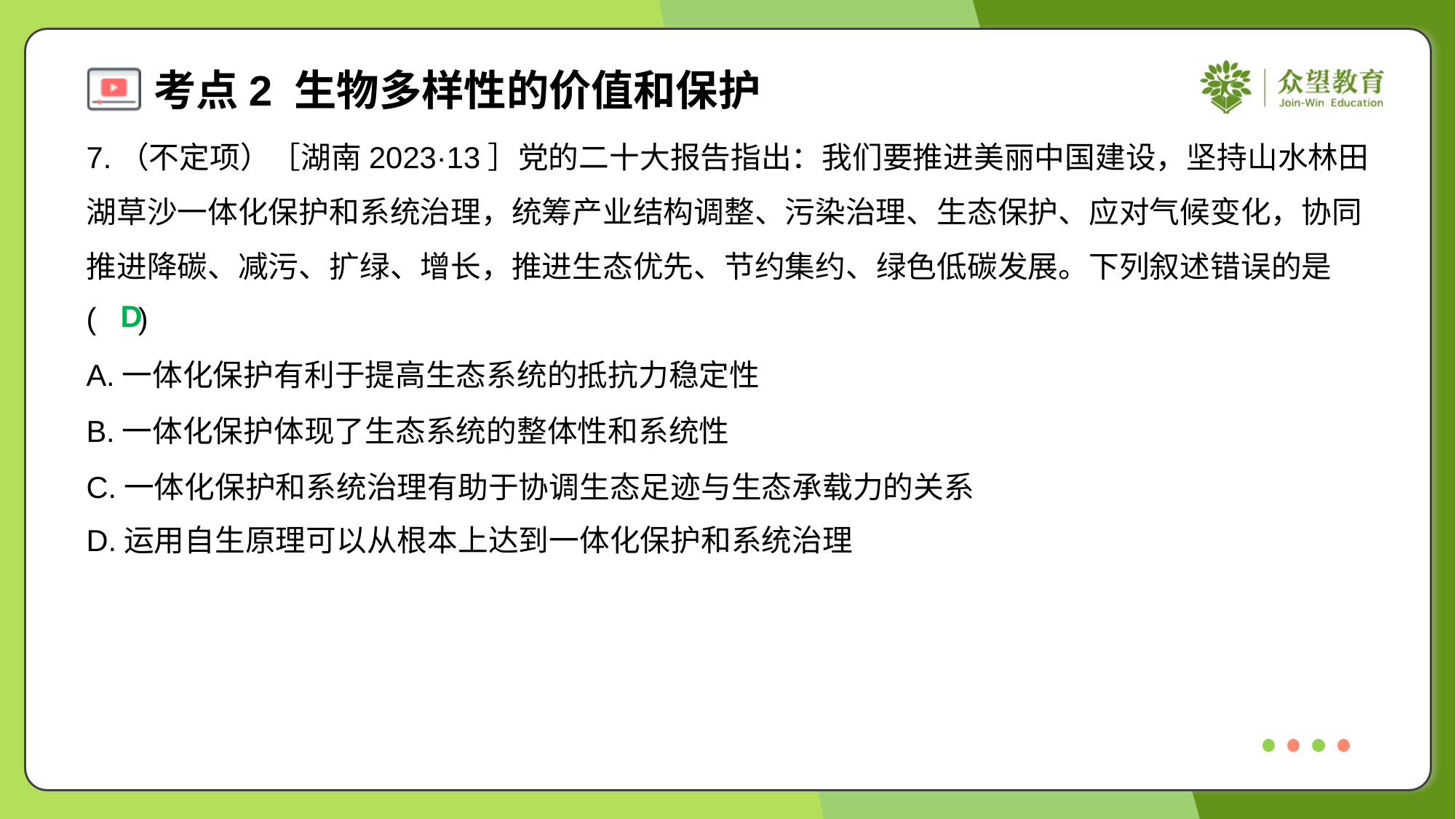

7.（不定项）［湖南2023·13］党的二十大报告指出：我们要推进美丽中国建设，坚持山水林田
湖草沙一体化保护和系统治理，统筹产业结构调整、污染治理、生态保护、应对气候变化，协同
推进降碳、减污、扩绿、增长，推进生态优先、节约集约、绿色低碳发展。下列叙述错误的是
(     )
D
A.一体化保护有利于提高生态系统的抵抗力稳定性
B.一体化保护体现了生态系统的整体性和系统性
C.一体化保护和系统治理有助于协调生态足迹与生态承载力的关系
D.运用自生原理可以从根本上达到一体化保护和系统治理